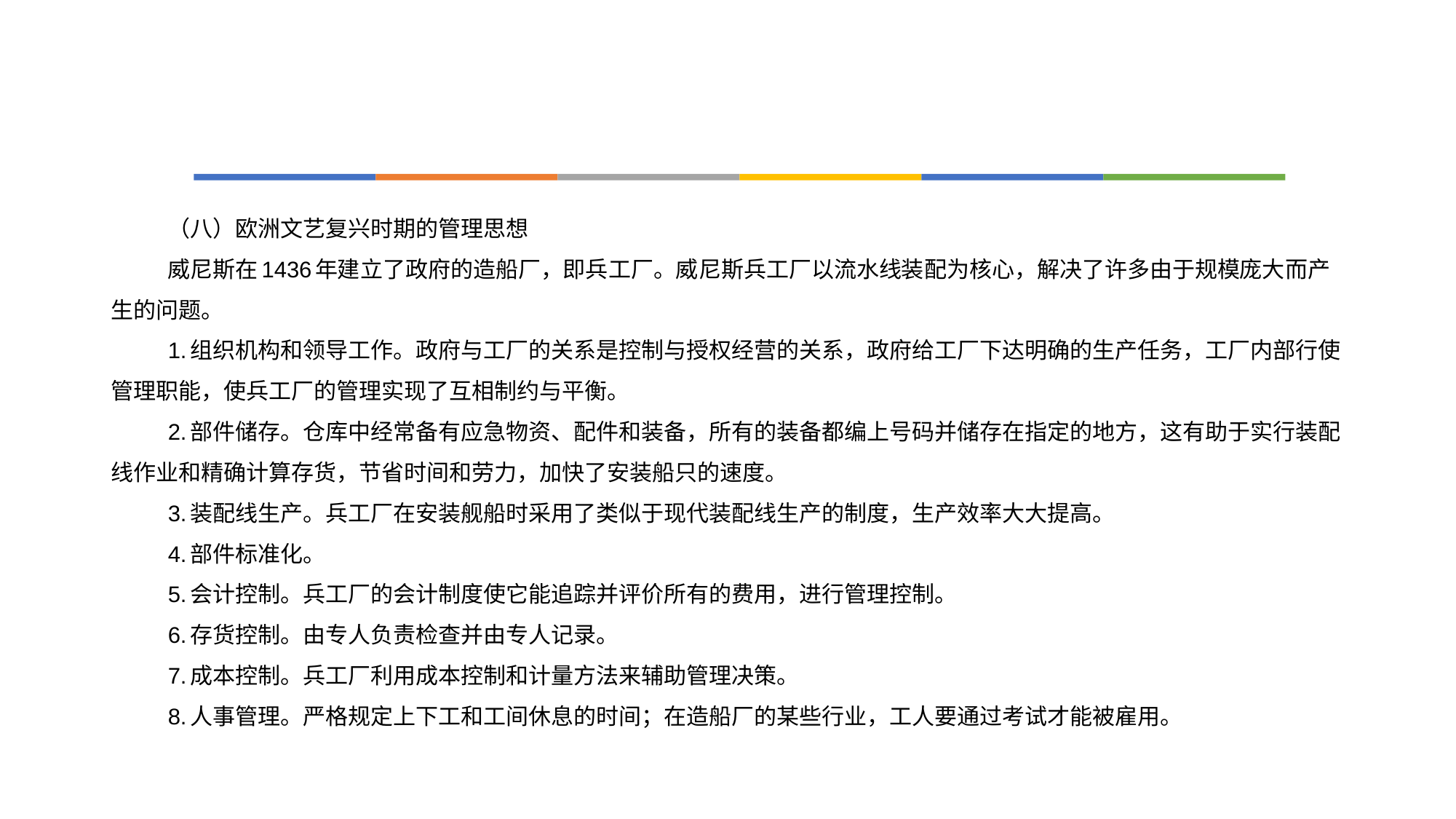

#
（八）欧洲文艺复兴时期的管理思想
威尼斯在1436年建立了政府的造船厂，即兵工厂。威尼斯兵工厂以流水线装配为核心，解决了许多由于规模庞大而产生的问题。
1.组织机构和领导工作。政府与工厂的关系是控制与授权经营的关系，政府给工厂下达明确的生产任务，工厂内部行使管理职能，使兵工厂的管理实现了互相制约与平衡。
2.部件储存。仓库中经常备有应急物资、配件和装备，所有的装备都编上号码并储存在指定的地方，这有助于实行装配线作业和精确计算存货，节省时间和劳力，加快了安装船只的速度。
3.装配线生产。兵工厂在安装舰船时采用了类似于现代装配线生产的制度，生产效率大大提高。
4.部件标准化。
5.会计控制。兵工厂的会计制度使它能追踪并评价所有的费用，进行管理控制。
6.存货控制。由专人负责检查并由专人记录。
7.成本控制。兵工厂利用成本控制和计量方法来辅助管理决策。
8.人事管理。严格规定上下工和工间休息的时间；在造船厂的某些行业，工人要通过考试才能被雇用。